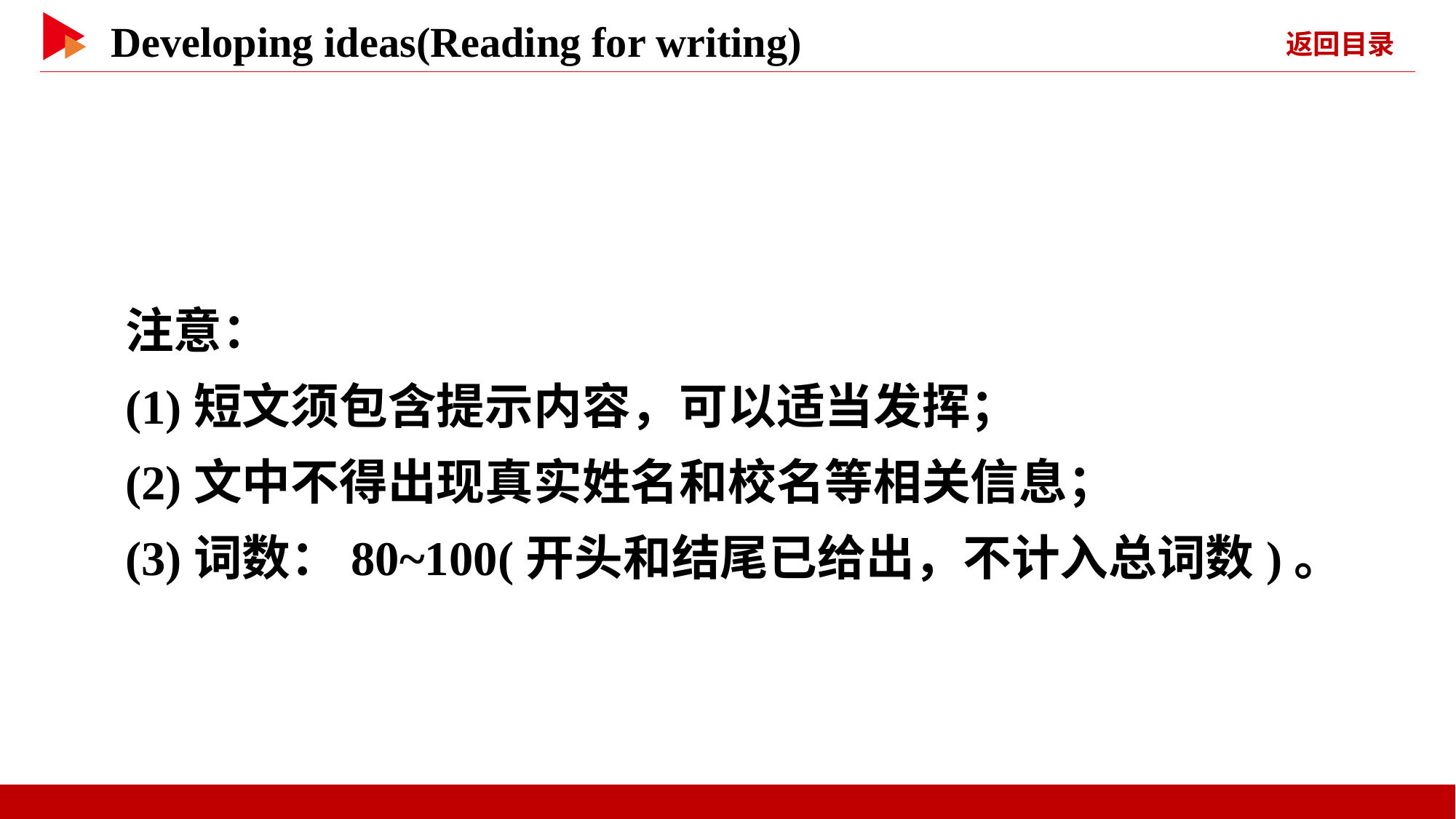

注意：
(1)短文须包含提示内容，可以适当发挥；
(2)文中不得出现真实姓名和校名等相关信息；
(3)词数：80~100(开头和结尾已给出，不计入总词数)。